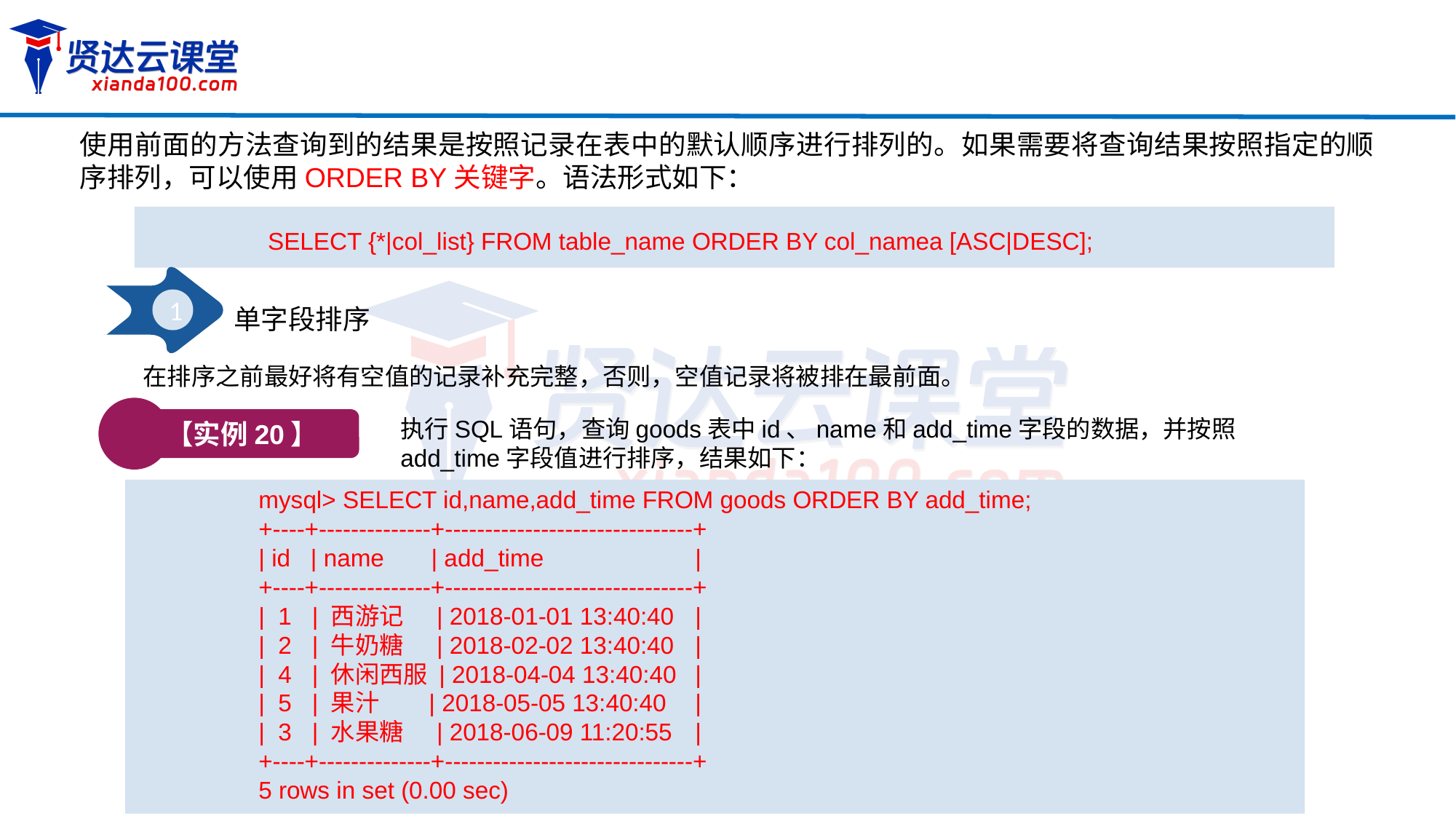

使用前面的方法查询到的结果是按照记录在表中的默认顺序进行排列的。如果需要将查询结果按照指定的顺序排列，可以使用ORDER BY关键字。语法形式如下：

SELECT {*|col_list} FROM table_name ORDER BY col_namea [ASC|DESC];

1
单字段排序
在排序之前最好将有空值的记录补充完整，否则，空值记录将被排在最前面。

【实例20】
执行SQL语句，查询goods表中id、name和add_time字段的数据，并按照add_time字段值进行排序，结果如下：
mysql> SELECT id,name,add_time FROM goods ORDER BY add_time;
+----+--------------+-------------------------------+
| id   | name       | add_time		|
+----+--------------+-------------------------------+
|  1   | 西游记     | 2018-01-01 13:40:40	|
|  2   | 牛奶糖     | 2018-02-02 13:40:40	|
|  4   | 休闲西服 | 2018-04-04 13:40:40	|
|  5   | 果汁        | 2018-05-05 13:40:40	|
|  3   | 水果糖     | 2018-06-09 11:20:55	|
+----+--------------+-------------------------------+
5 rows in set (0.00 sec)